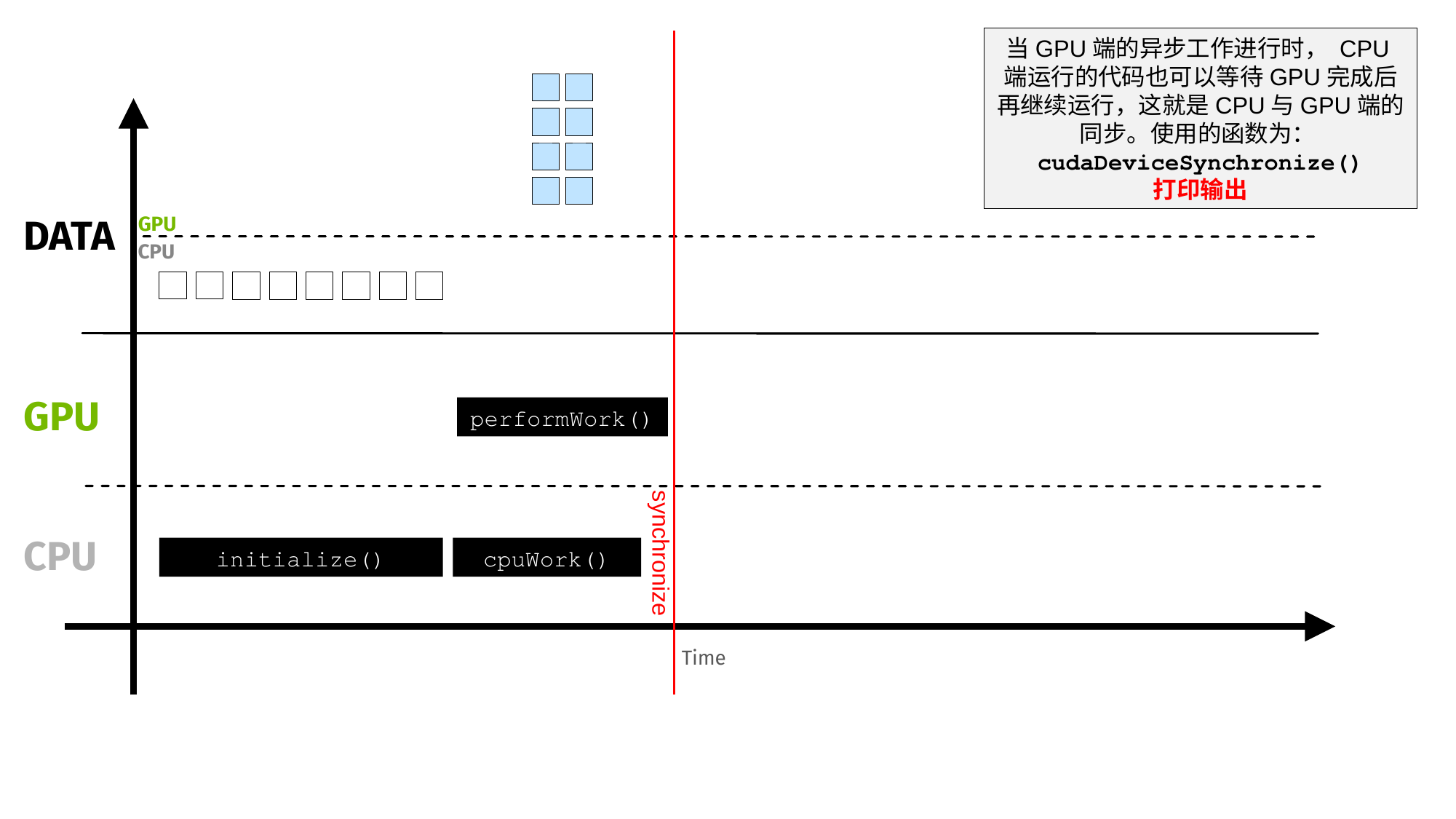

当GPU端的异步工作进行时， CPU端运行的代码也可以等待GPU完成后再继续运行，这就是CPU与GPU端的同步。使用的函数为：cudaDeviceSynchronize()
打印输出
synchronize

TIME
GPU
DATA
CPU

GPU
performWork()
CPU
cpuWork()
initialize()
Time